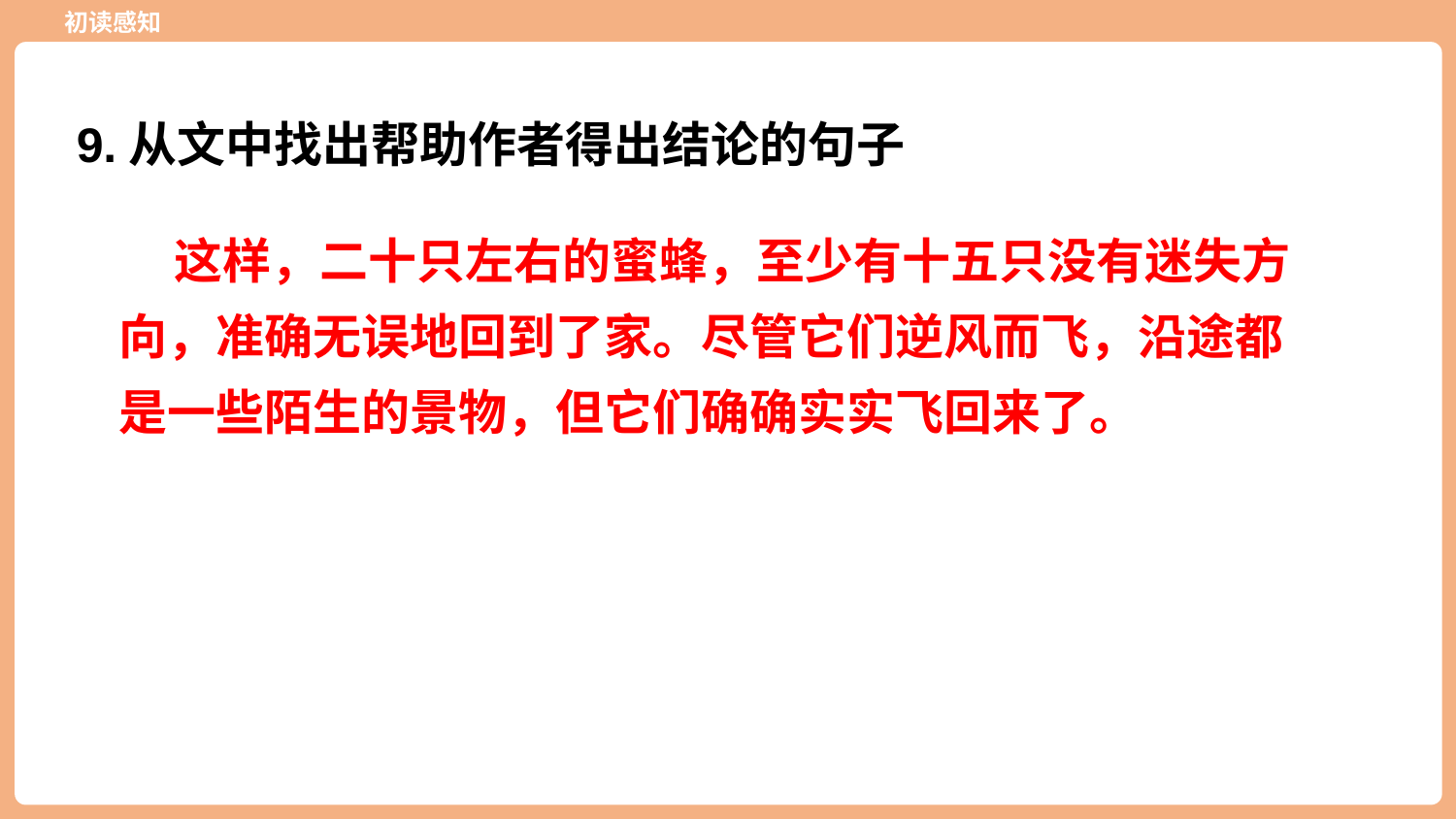

9.从文中找出帮助作者得出结论的句子
    这样，二十只左右的蜜蜂，至少有十五只没有迷失方向，准确无误地回到了家。尽管它们逆风而飞，沿途都是一些陌生的景物，但它们确确实实飞回来了。